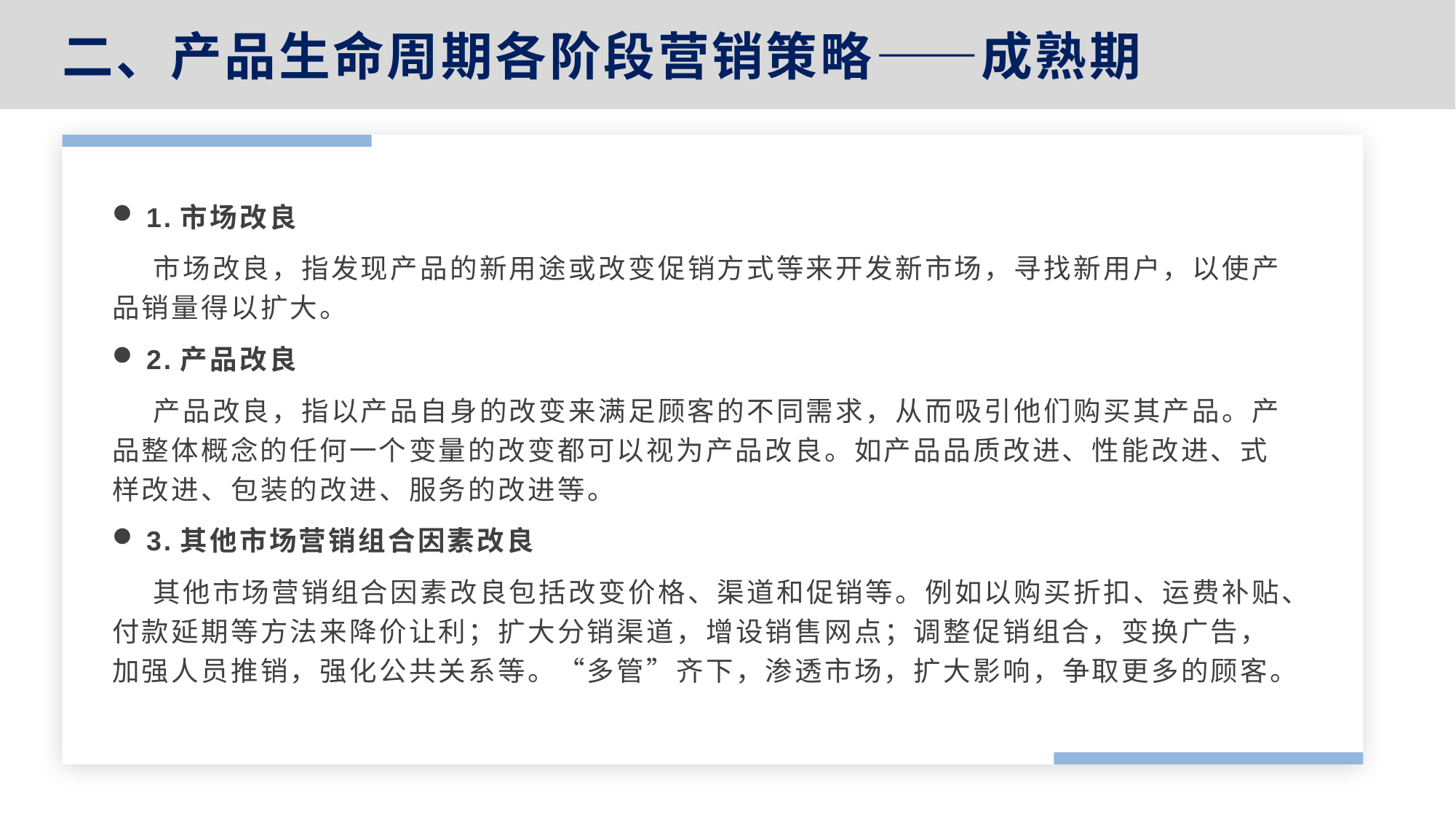

二、产品生命周期各阶段营销策略——成熟期

1.市场改良
    市场改良，指发现产品的新用途或改变促销方式等来开发新市场，寻找新用户，以使产品销量得以扩大。
2.产品改良
    产品改良，指以产品自身的改变来满足顾客的不同需求，从而吸引他们购买其产品。产品整体概念的任何一个变量的改变都可以视为产品改良。如产品品质改进、性能改进、式样改进、包装的改进、服务的改进等。
3.其他市场营销组合因素改良
    其他市场营销组合因素改良包括改变价格、渠道和促销等。例如以购买折扣、运费补贴、付款延期等方法来降价让利；扩大分销渠道，增设销售网点；调整促销组合，变换广告，加强人员推销，强化公共关系等。“多管”齐下，渗透市场，扩大影响，争取更多的顾客。